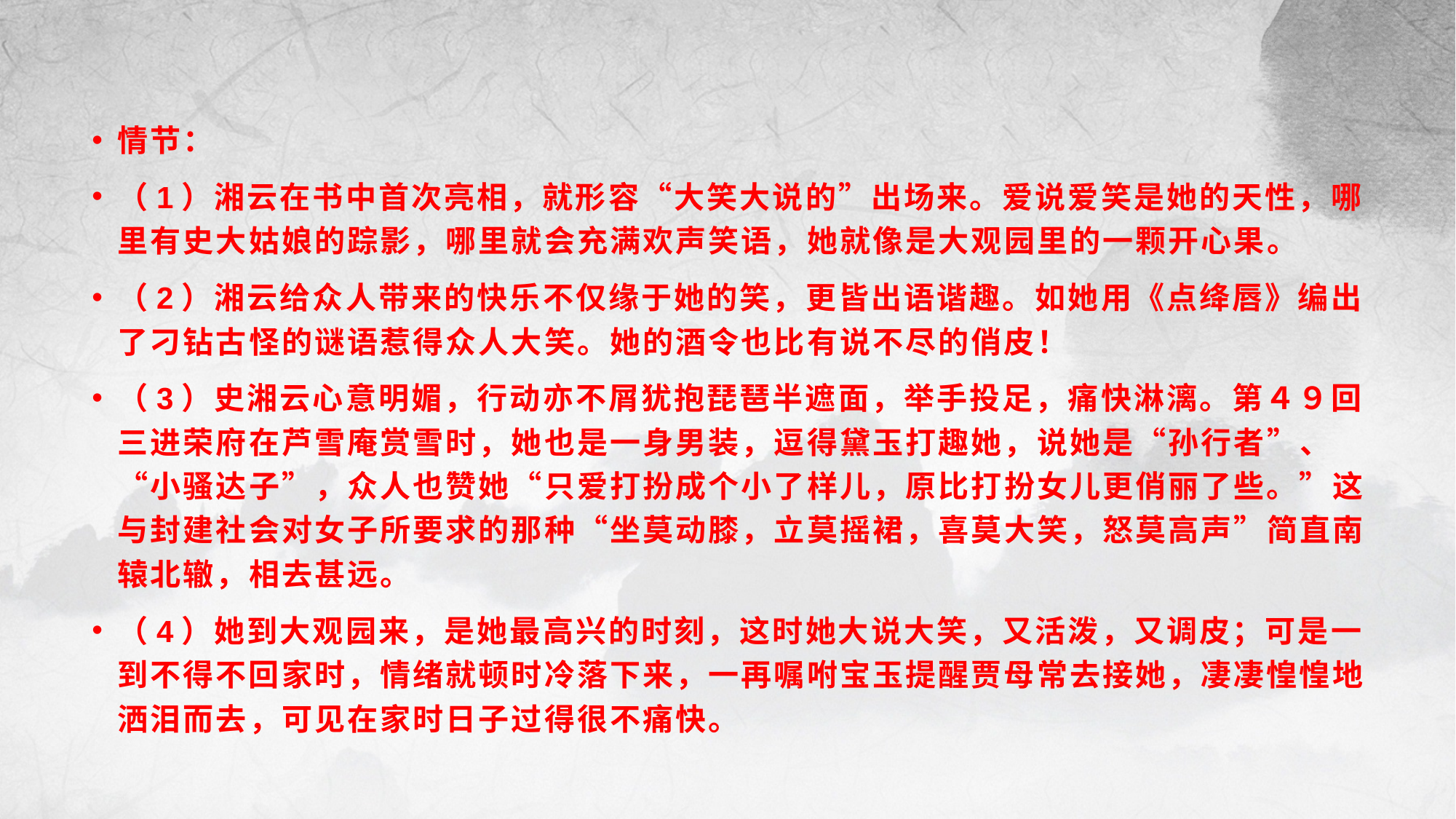

情节：
（1）湘云在书中首次亮相，就形容“大笑大说的”出场来。爱说爱笑是她的天性，哪里有史大姑娘的踪影，哪里就会充满欢声笑语，她就像是大观园里的一颗开心果。
（2）湘云给众人带来的快乐不仅缘于她的笑，更皆出语谐趣。如她用《点绛唇》编出了刁钻古怪的谜语惹得众人大笑。她的酒令也比有说不尽的俏皮！
（3）史湘云心意明媚，行动亦不屑犹抱琵琶半遮面，举手投足，痛快淋漓。第４９回三进荣府在芦雪庵赏雪时，她也是一身男装，逗得黛玉打趣她，说她是“孙行者”、“小骚达子”，众人也赞她“只爱打扮成个小了样儿，原比打扮女儿更俏丽了些。”这与封建社会对女子所要求的那种“坐莫动膝，立莫摇裙，喜莫大笑，怒莫高声”简直南辕北辙，相去甚远。
（4）她到大观园来，是她最高兴的时刻，这时她大说大笑，又活泼，又调皮；可是一到不得不回家时，情绪就顿时冷落下来，一再嘱咐宝玉提醒贾母常去接她，凄凄惶惶地洒泪而去，可见在家时日子过得很不痛快。